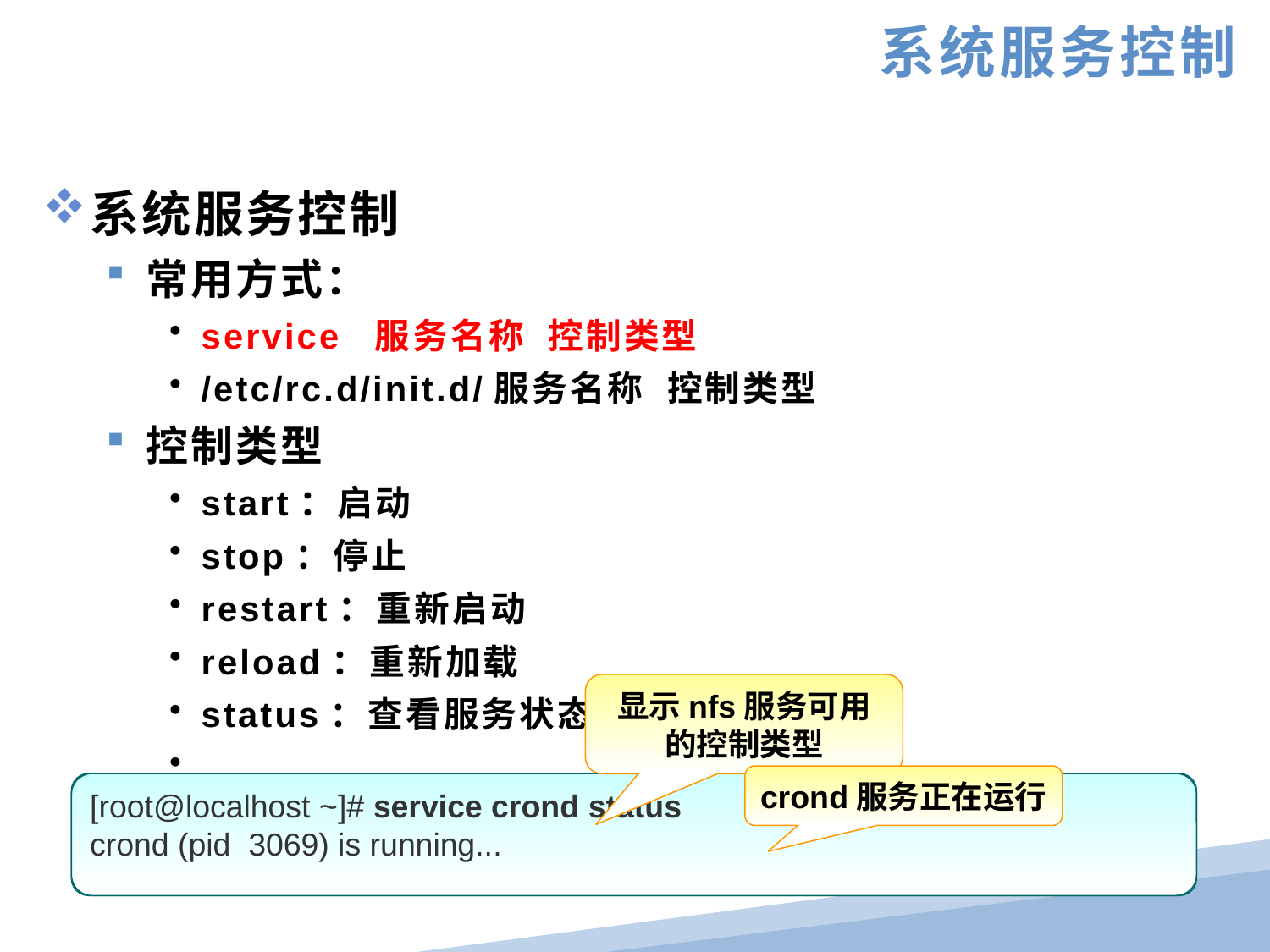

系统服务控制
系统服务控制
常用方式：
service  服务名称  控制类型
/etc/rc.d/init.d/服务名称  控制类型
控制类型
start：启动
stop：停止
restart：重新启动
reload：重新加载
status：查看服务状态
……

显示nfs服务可用的控制类型
crond服务正在运行
[root@localhost ~]# service crond
Usage: nfs {start|stop|status|restart|reload|condrestart}
[root@localhost ~]# service crond status
crond (pid  3069) is running...